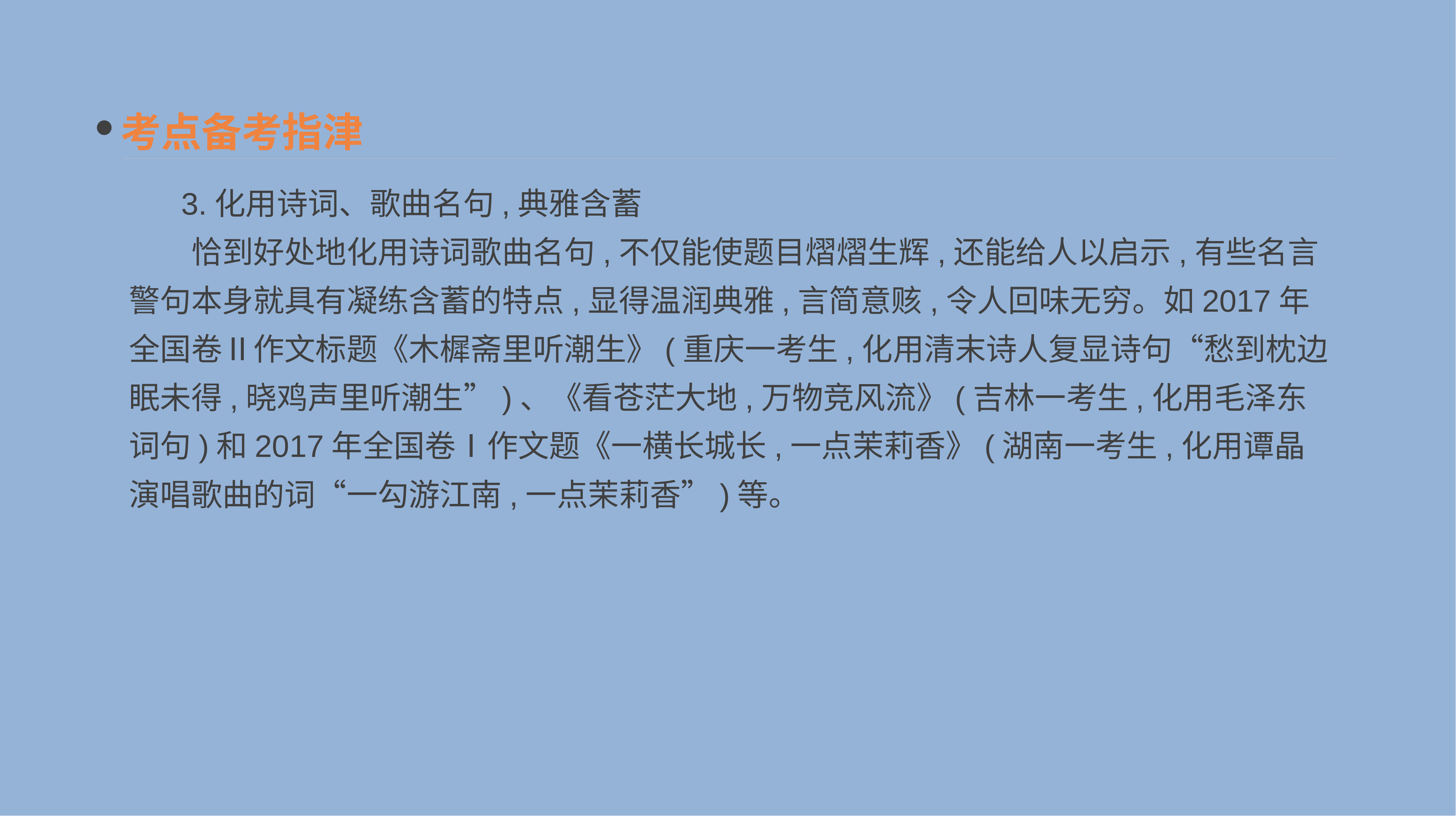

考点备考指津

      3.化用诗词、歌曲名句,典雅含蓄
　　恰到好处地化用诗词歌曲名句,不仅能使题目熠熠生辉,还能给人以启示,有些名言警句本身就具有凝练含蓄的特点,显得温润典雅,言简意赅,令人回味无穷。如2017年全国卷Ⅱ作文标题《木樨斋里听潮生》(重庆一考生,化用清末诗人复显诗句“愁到枕边眠未得,晓鸡声里听潮生”)、《看苍茫大地,万物竞风流》(吉林一考生,化用毛泽东词句)和2017年全国卷Ⅰ作文题《一横长城长,一点茉莉香》(湖南一考生,化用谭晶演唱歌曲的词“一勾游江南,一点茉莉香”)等。